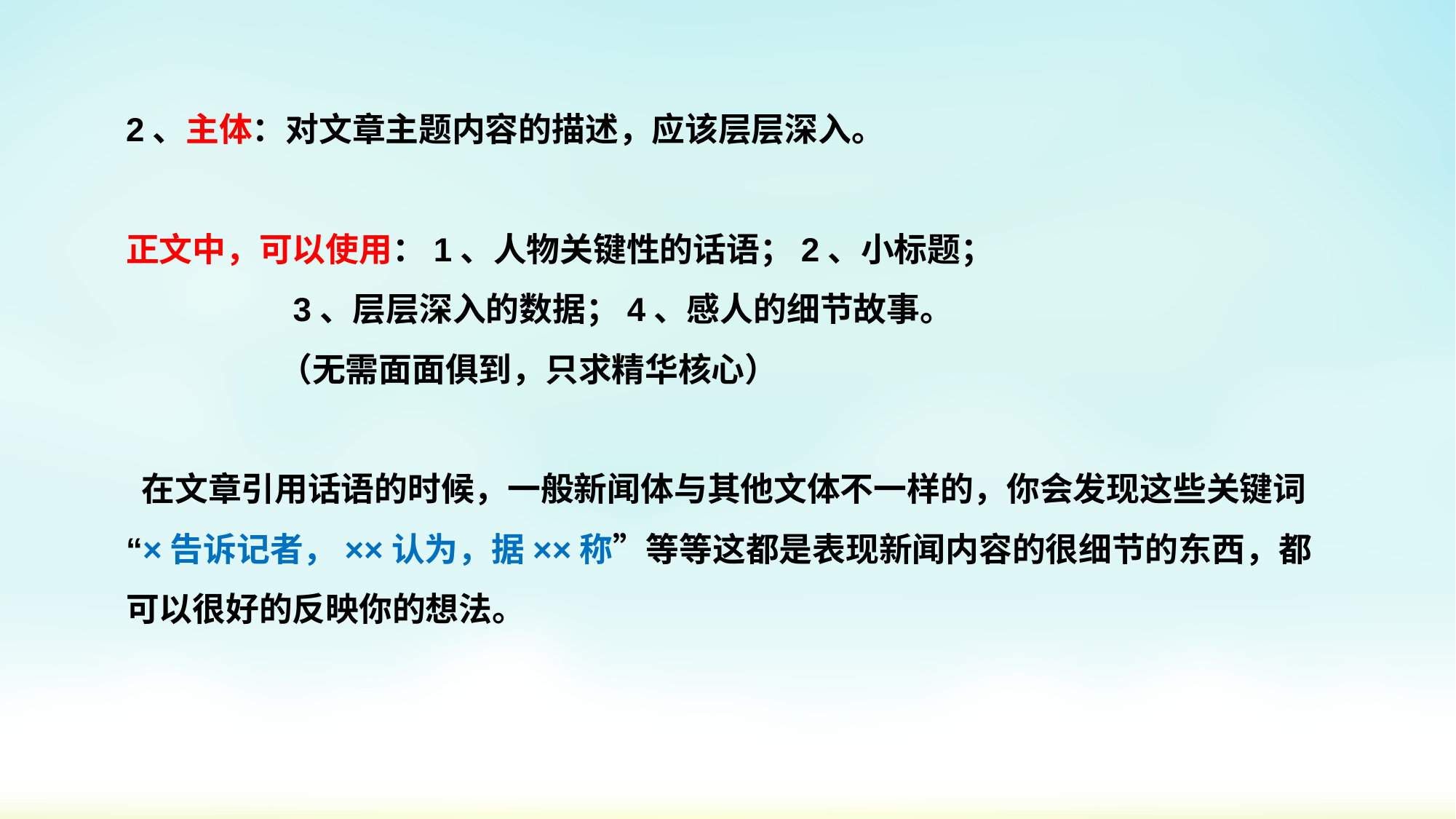

2、主体：对文章主题内容的描述，应该层层深入。

正文中，可以使用：1、人物关键性的话语；2、小标题；
                  3、层层深入的数据；4、感人的细节故事。
                   （无需面面俱到，只求精华核心）

 在文章引用话语的时候，一般新闻体与其他文体不一样的，你会发现这些关键词
“×告诉记者，××认为，据××称”等等这都是表现新闻内容的很细节的东西，都可以很好的反映你的想法。